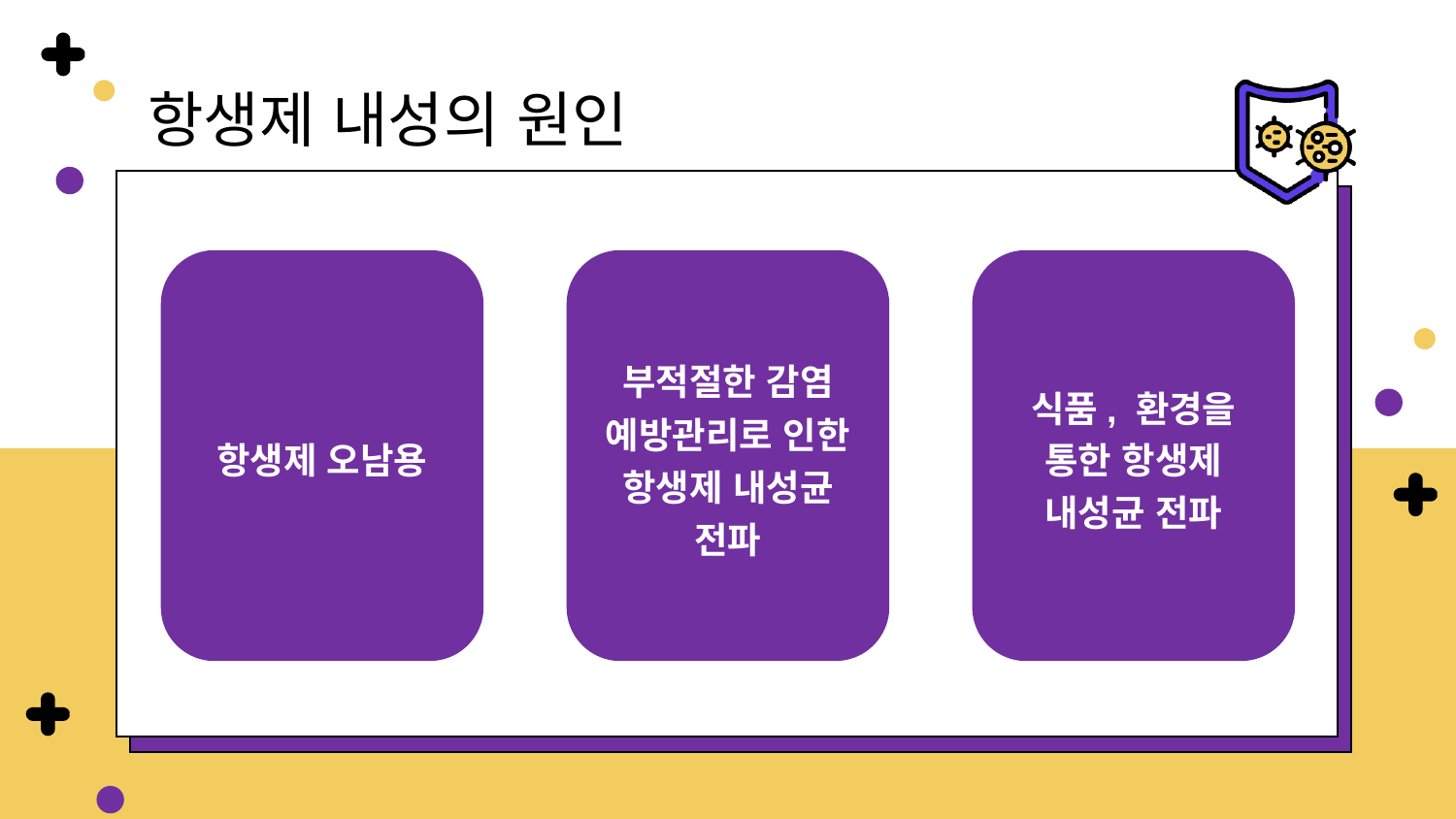

항생제 내성의 원인
항생제 오남용
부적절한 감염 예방관리로 인한 항생제 내성균 전파
식품, 환경을 통한 항생제 내성균 전파